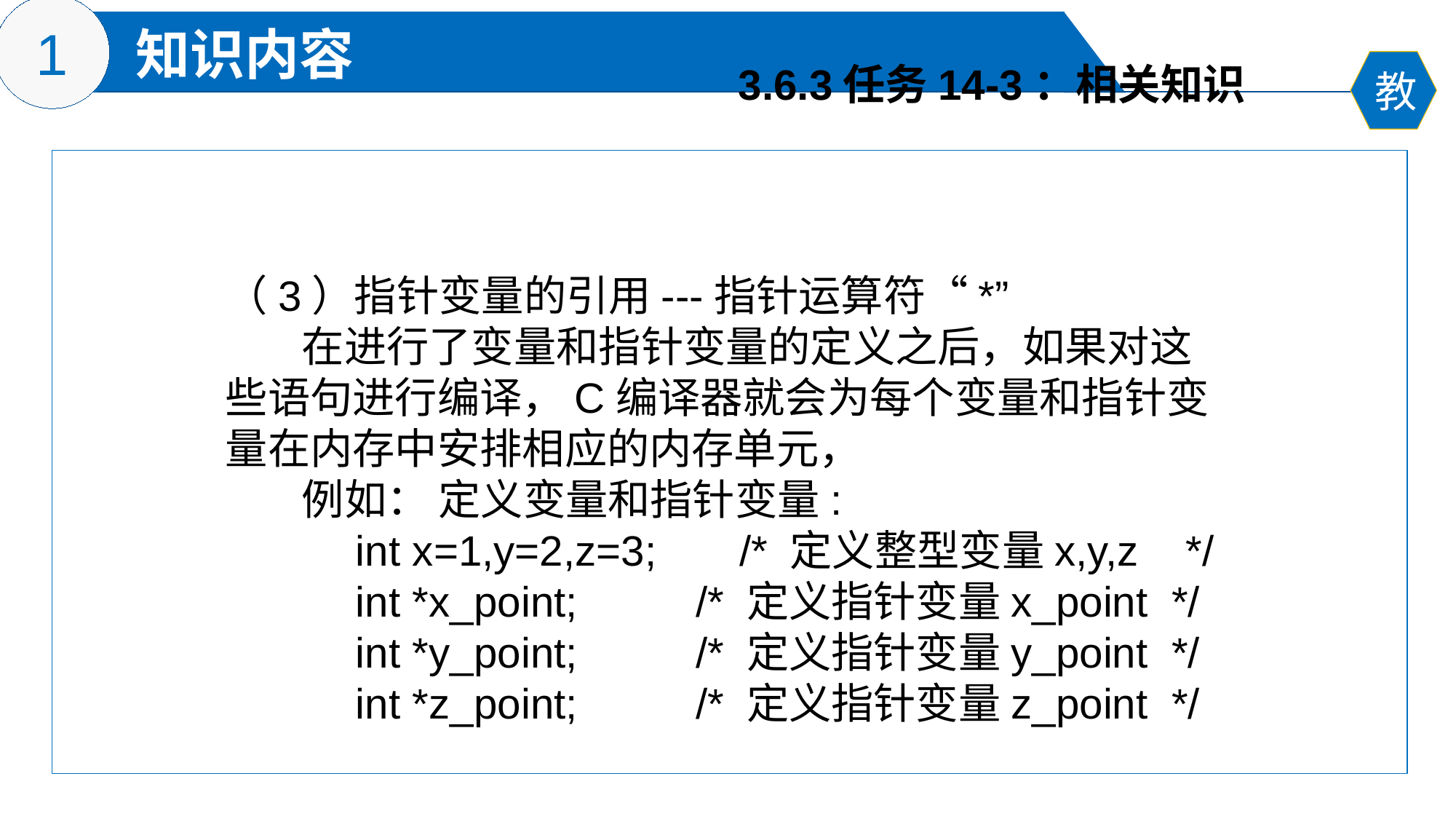

3.6.3任务14-3：相关知识
（3）指针变量的引用---指针运算符“*”
       在进行了变量和指针变量的定义之后，如果对这些语句进行编译，C编译器就会为每个变量和指针变量在内存中安排相应的内存单元，
       例如： 定义变量和指针变量:
           int x=1,y=2,z=3;       /* 定义整型变量x,y,z    */
           int *x_point;          /* 定义指针变量x_point  */
           int *y_point;          /* 定义指针变量y_point  */
           int *z_point;          /* 定义指针变量z_point  */